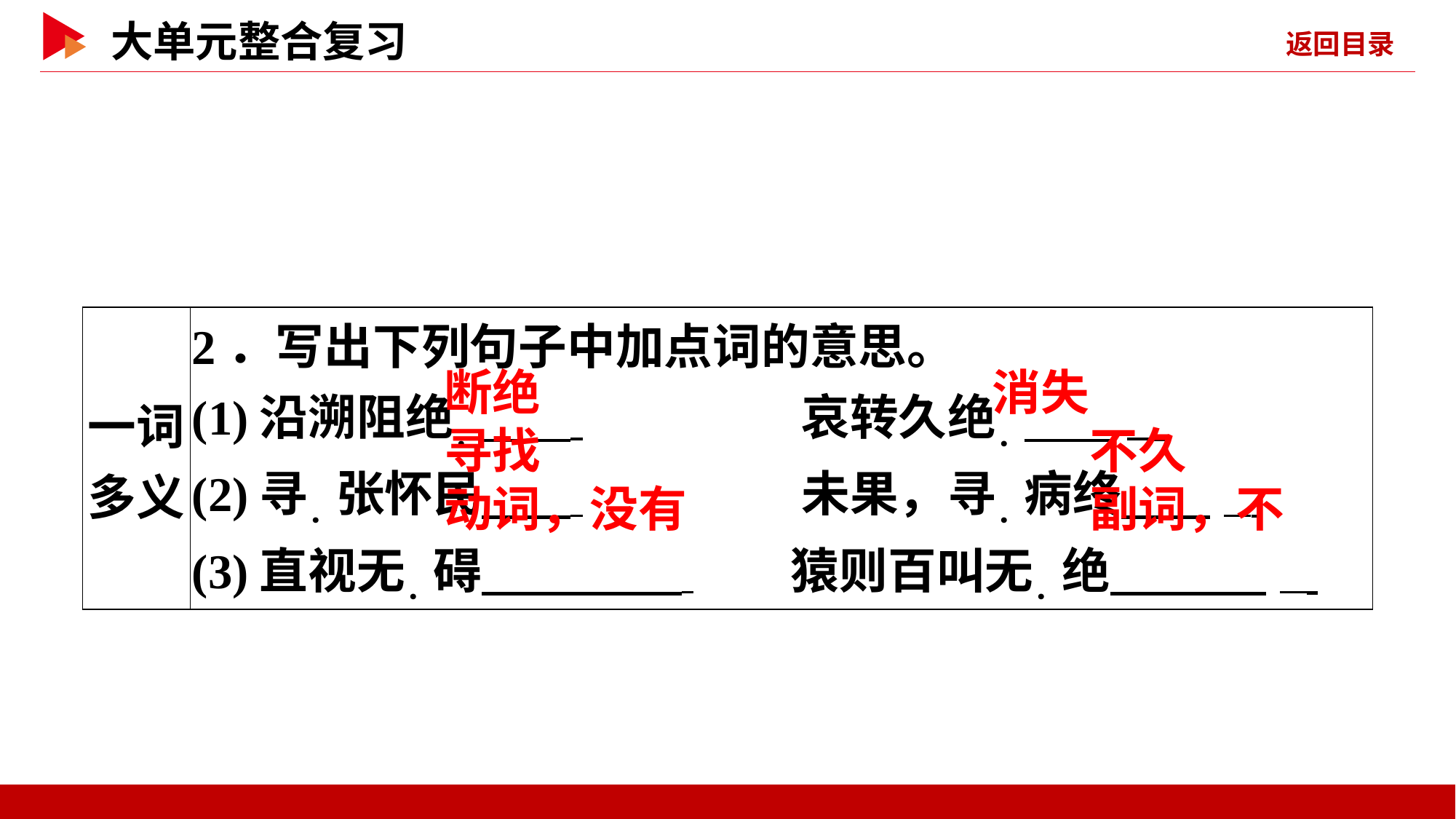

| 一词 多义 | 2．写出下列句子中加点词的意思。 (1)沿溯阻绝． 　　 哀转久绝． \_ (2)寻．张怀民 　　 未果，寻．病终 \_ (3)直视无．碍 　　猿则百叫无．绝 \_ |
| --- | --- |
断绝
消失
寻找
不久
动词，没有
副词，不